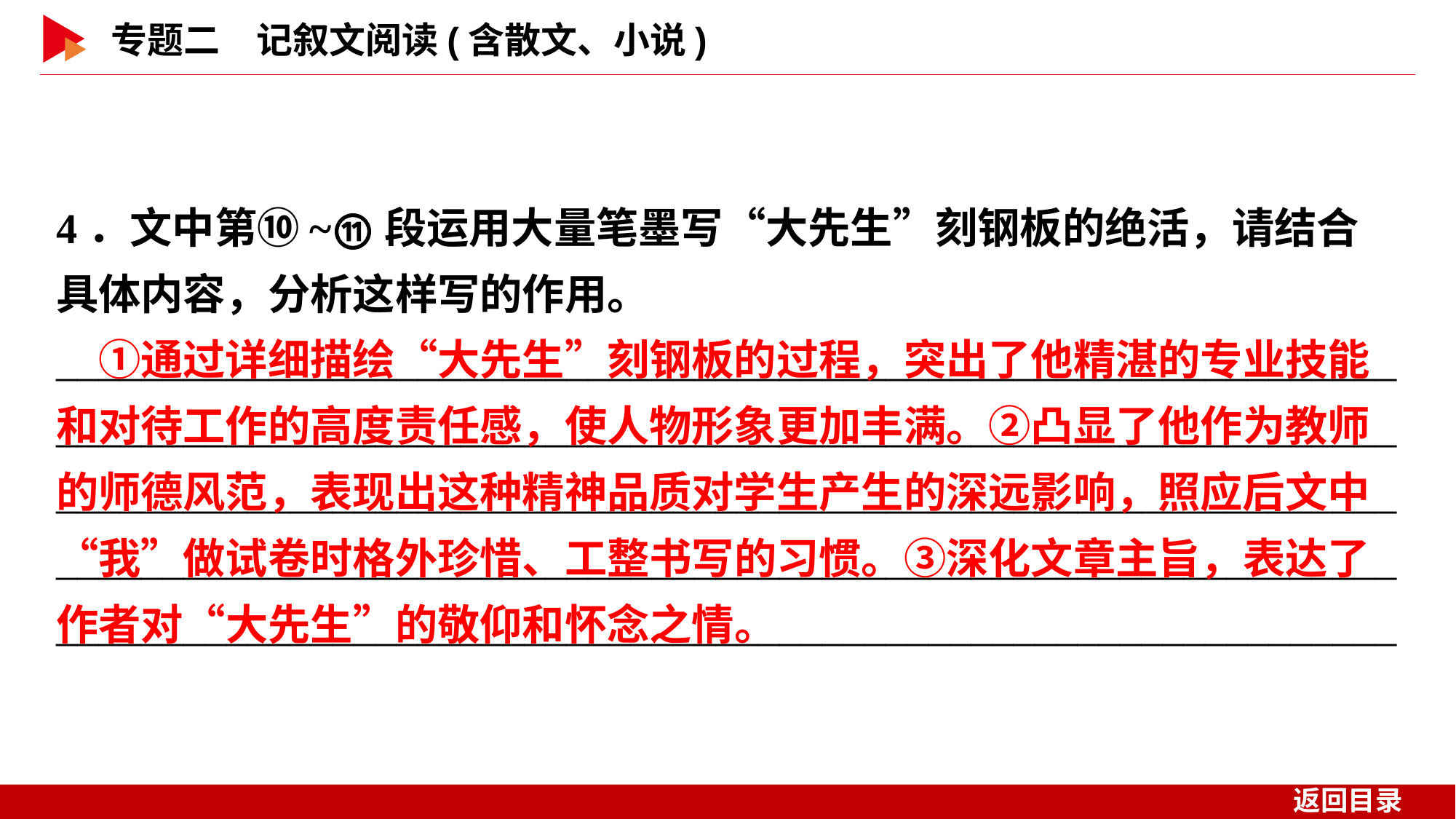

4．文中第⑩~⑪段运用大量笔墨写“大先生”刻钢板的绝活，请结合具体内容，分析这样写的作用。
___________________________________________________________________________________________________________________________________________________________________________________________________________________________________________________________________________________________________________________________
　①通过详细描绘“大先生”刻钢板的过程，突出了他精湛的专业技能和对待工作的高度责任感，使人物形象更加丰满。②凸显了他作为教师的师德风范，表现出这种精神品质对学生产生的深远影响，照应后文中“我”做试卷时格外珍惜、工整书写的习惯。③深化文章主旨，表达了作者对“大先生”的敬仰和怀念之情。